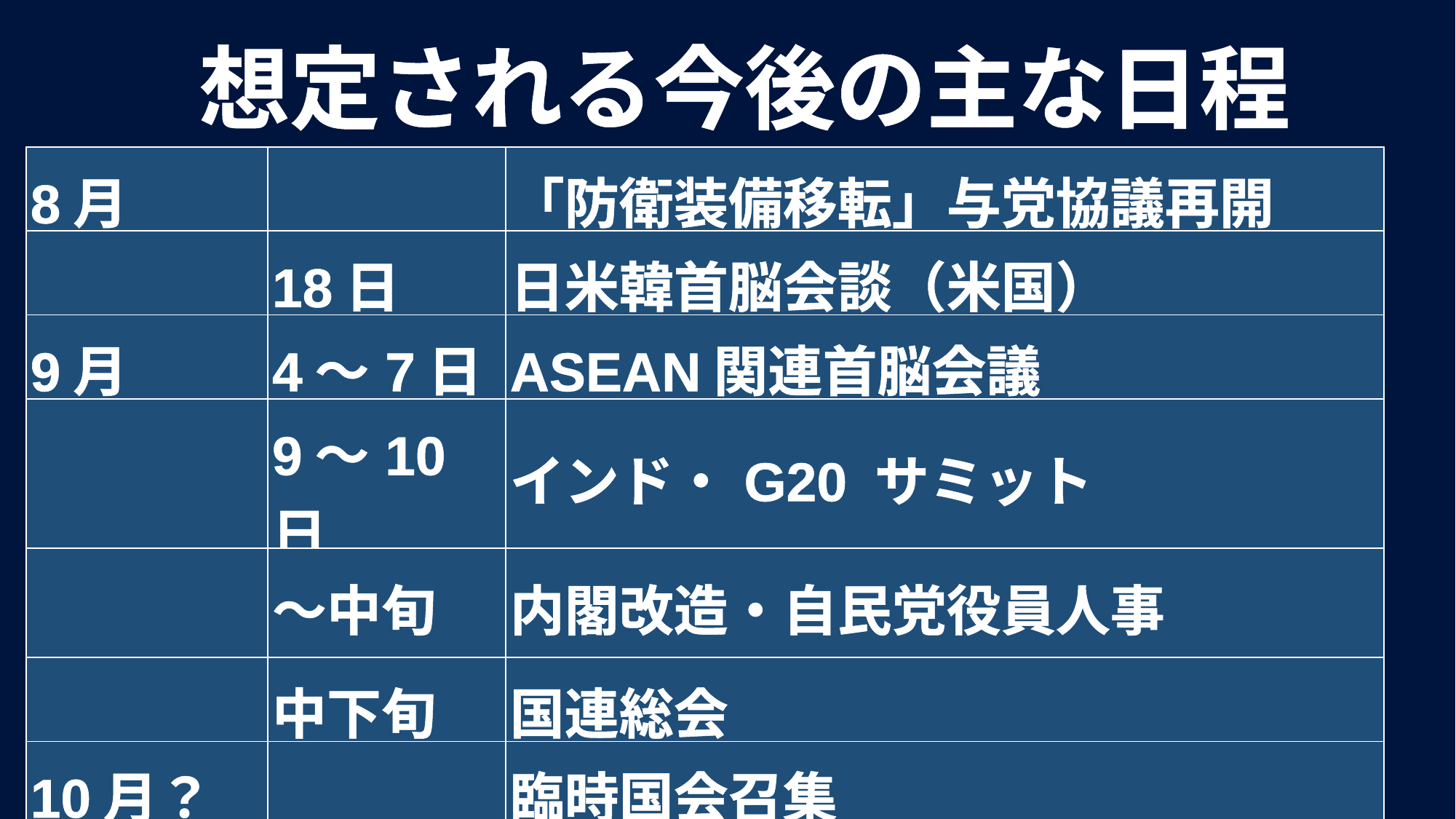

想定される今後の主な日程
| 8月 |  | 「防衛装備移転」与党協議再開 |
| --- | --- | --- |
|  | 18日 | 日米韓首脳会談（米国） |
| 9月 | 4～7日 | ASEAN関連首脳会議 |
|  | 9～10日 | インド・G20 サミット |
|  | ～中旬 | 内閣改造・自民党役員人事 |
|  | 中下旬 | 国連総会 |
| 10月？ |  | 臨時国会召集 |
|  |
| --- |